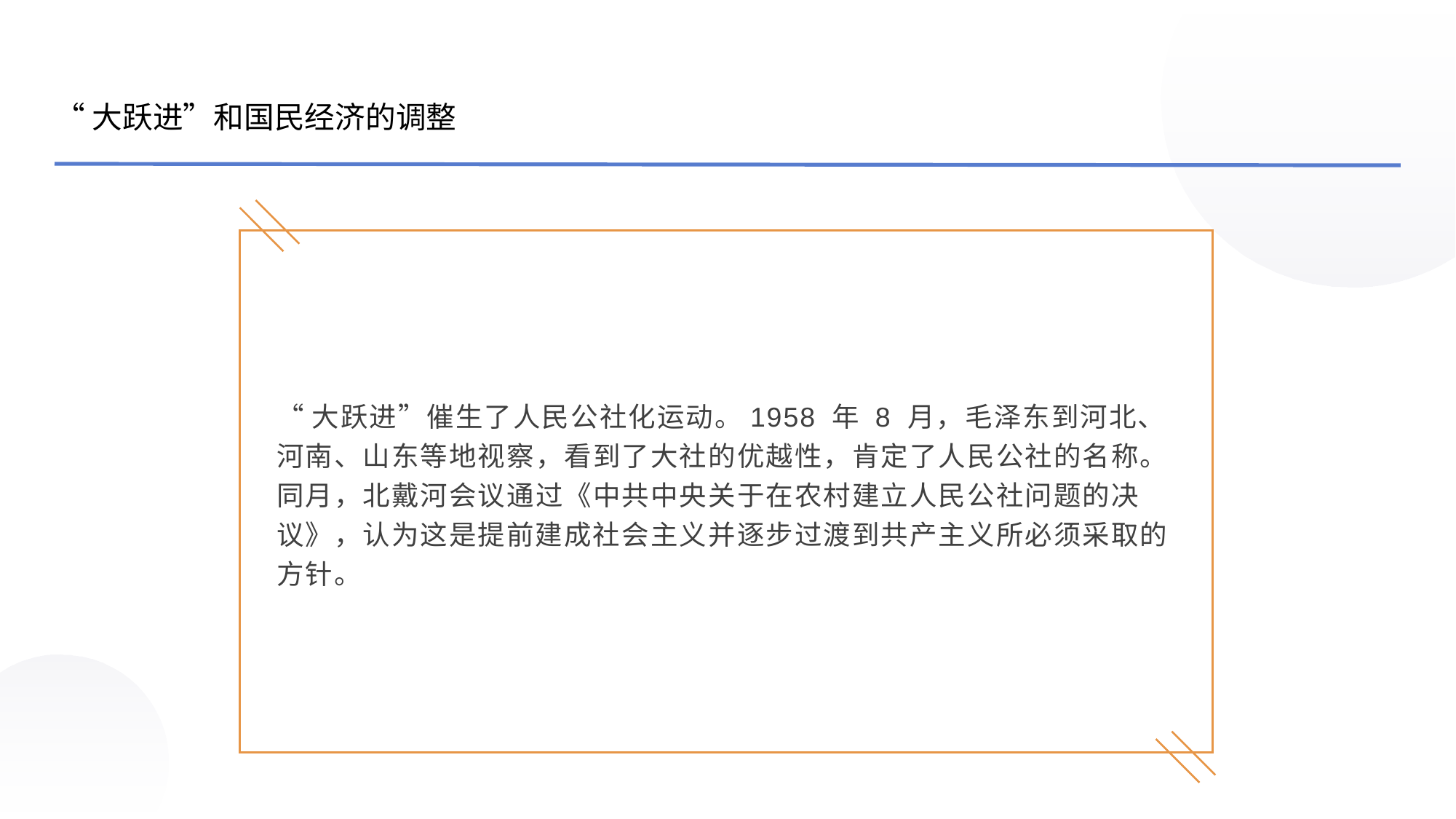

“大跃进”和国民经济的调整

“大跃进”催生了人民公社化运动。1958 年 8 月，毛泽东到河北、河南、山东等地视察，看到了大社的优越性，肯定了人民公社的名称。同月，北戴河会议通过《中共中央关于在农村建立人民公社问题的决议》，认为这是提前建成社会主义并逐步过渡到共产主义所必须采取的方针。